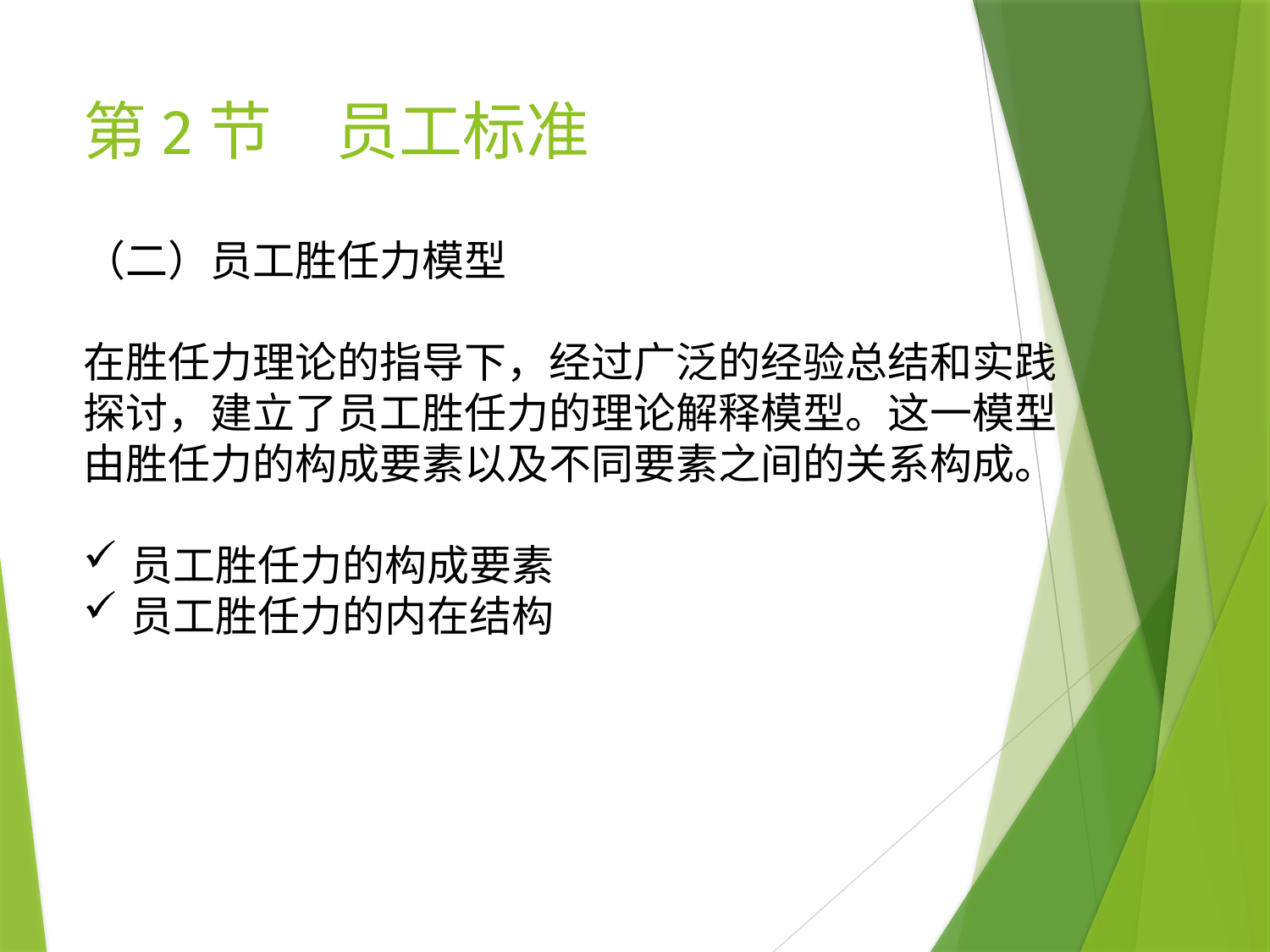

# 第2节　员工标准
（二）员工胜任力模型

在胜任力理论的指导下，经过广泛的经验总结和实践探讨，建立了员工胜任力的理论解释模型。这一模型由胜任力的构成要素以及不同要素之间的关系构成。

员工胜任力的构成要素
员工胜任力的内在结构